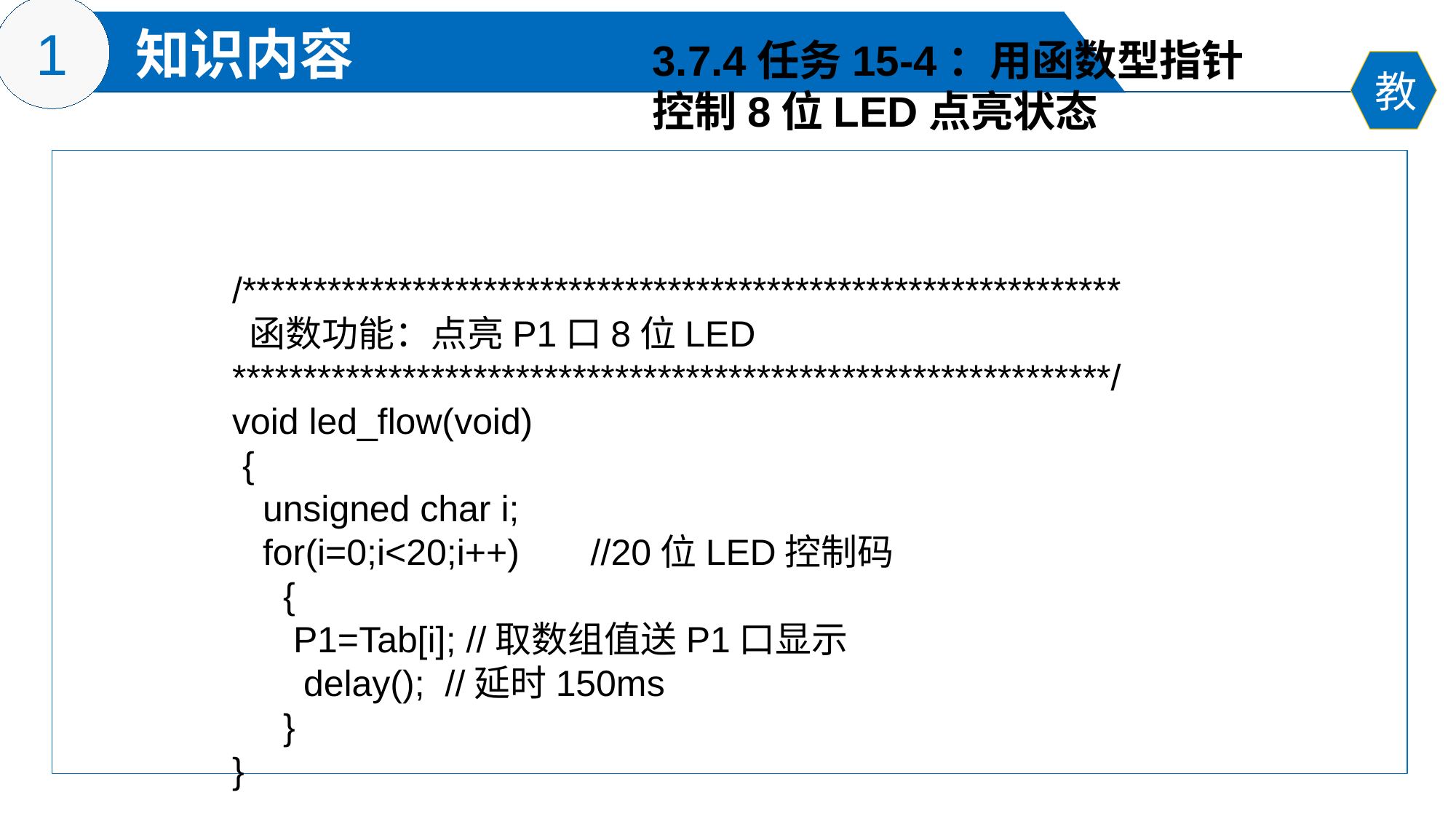

3.7.4任务15-4：用函数型指针
控制8位LED点亮状态

/**************************************************************
 函数功能：点亮P1口8位LED **************************************************************/
void led_flow(void)
 {
   unsigned char i;
   for(i=0;i<20;i++)       //20位LED控制码
     {
      P1=Tab[i]; //取数组值送P1口显示
       delay();  //延时150ms
     }
}